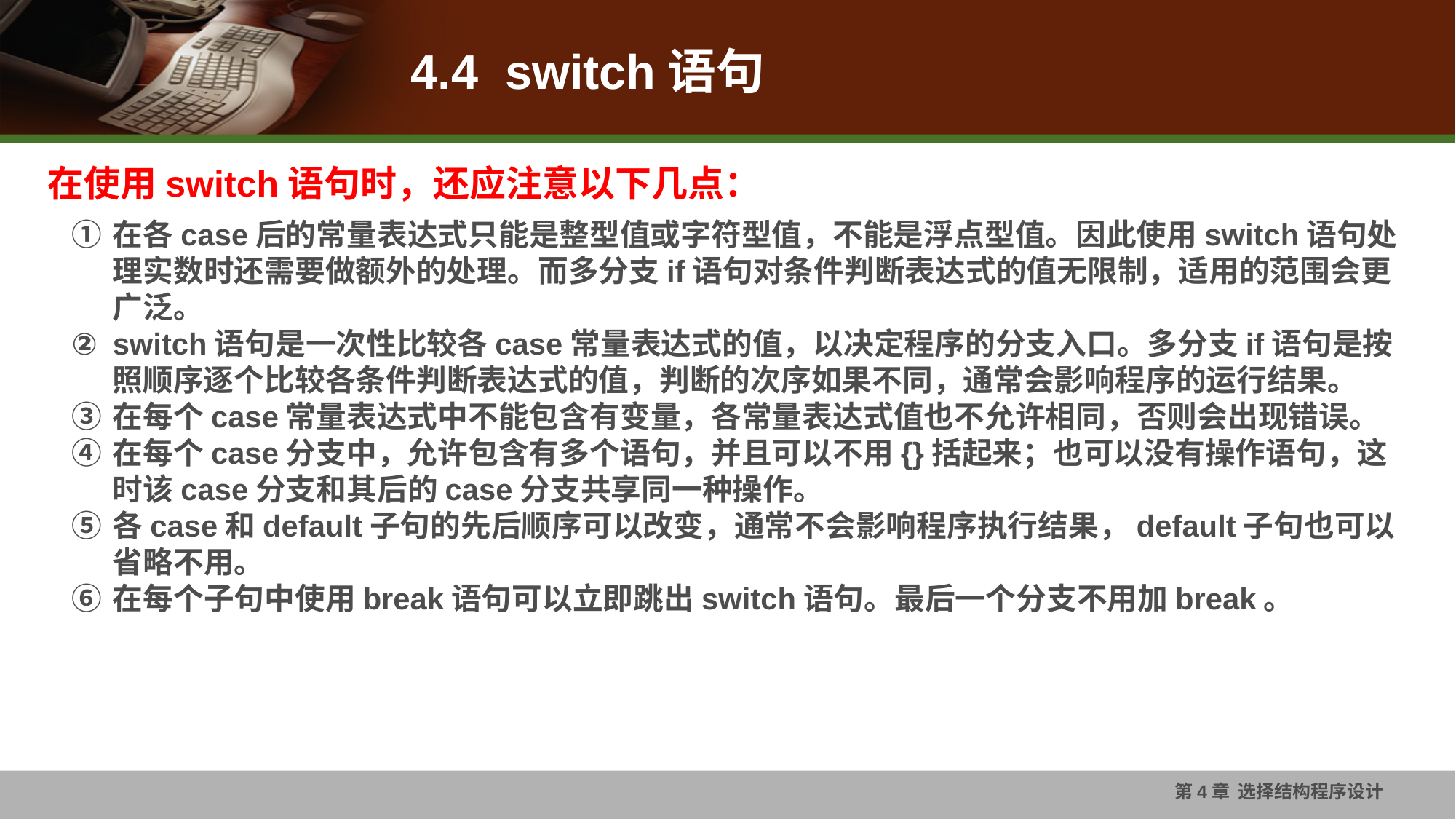

# 4.4  switch语句
在使用switch语句时，还应注意以下几点：
在各case后的常量表达式只能是整型值或字符型值，不能是浮点型值。因此使用switch语句处理实数时还需要做额外的处理。而多分支if语句对条件判断表达式的值无限制，适用的范围会更广泛。
switch语句是一次性比较各case常量表达式的值，以决定程序的分支入口。多分支if语句是按照顺序逐个比较各条件判断表达式的值，判断的次序如果不同，通常会影响程序的运行结果。
在每个case常量表达式中不能包含有变量，各常量表达式值也不允许相同，否则会出现错误。
在每个case分支中，允许包含有多个语句，并且可以不用{}括起来；也可以没有操作语句，这时该case分支和其后的case分支共享同一种操作。
各case和default子句的先后顺序可以改变，通常不会影响程序执行结果，default子句也可以省略不用。
在每个子句中使用break语句可以立即跳出switch语句。最后一个分支不用加break。
第4章  选择结构程序设计